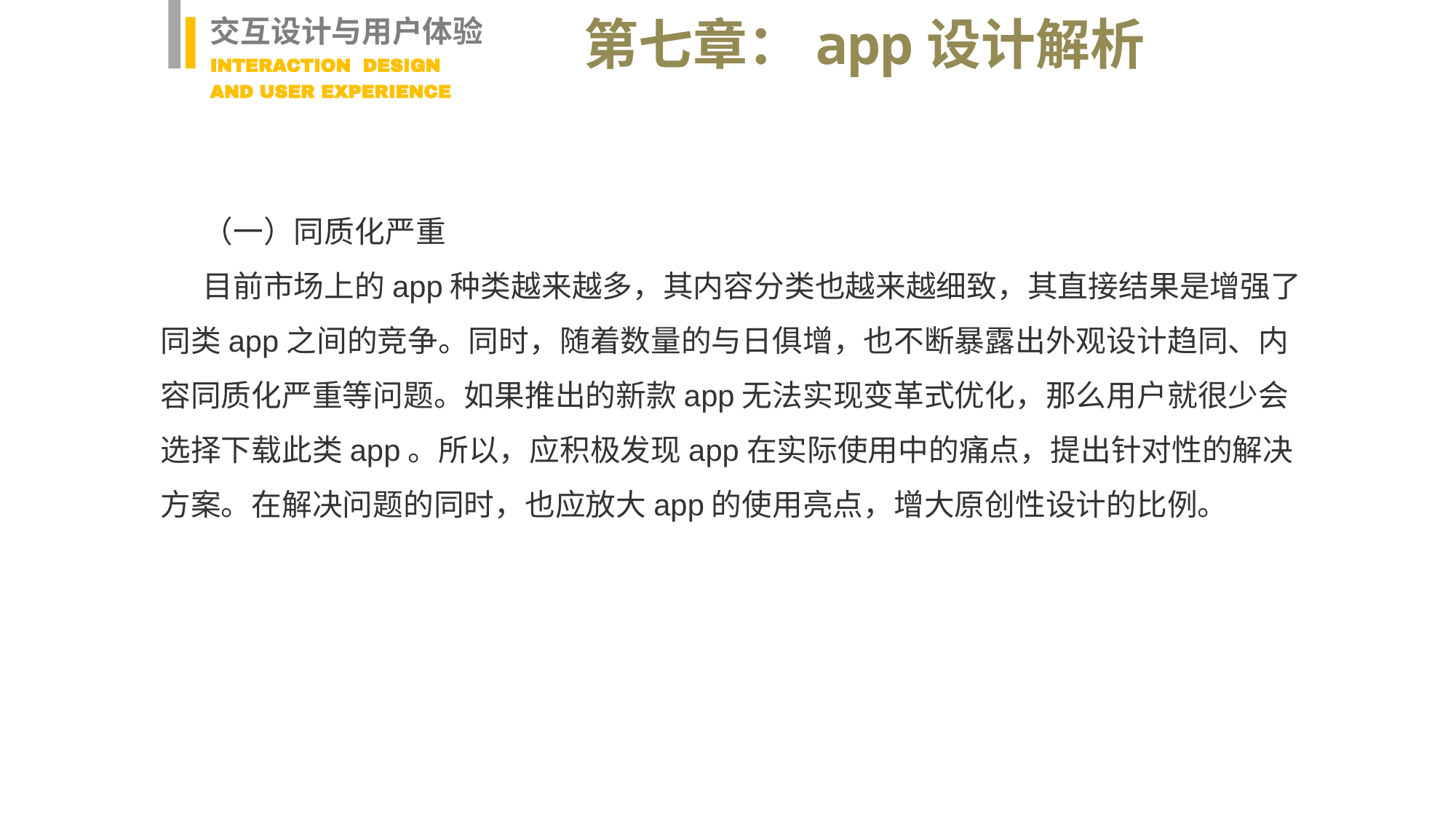

交互设计与用户体验
INTERACTION  DESIGN
AND USER EXPERIENCE
第七章：app设计解析

（一）同质化严重
目前市场上的app种类越来越多，其内容分类也越来越细致，其直接结果是增强了同类app之间的竞争。同时，随着数量的与日俱增，也不断暴露出外观设计趋同、内容同质化严重等问题。如果推出的新款app无法实现变革式优化，那么用户就很少会选择下载此类app。所以，应积极发现app在实际使用中的痛点，提出针对性的解决方案。在解决问题的同时，也应放大app的使用亮点，增大原创性设计的比例。